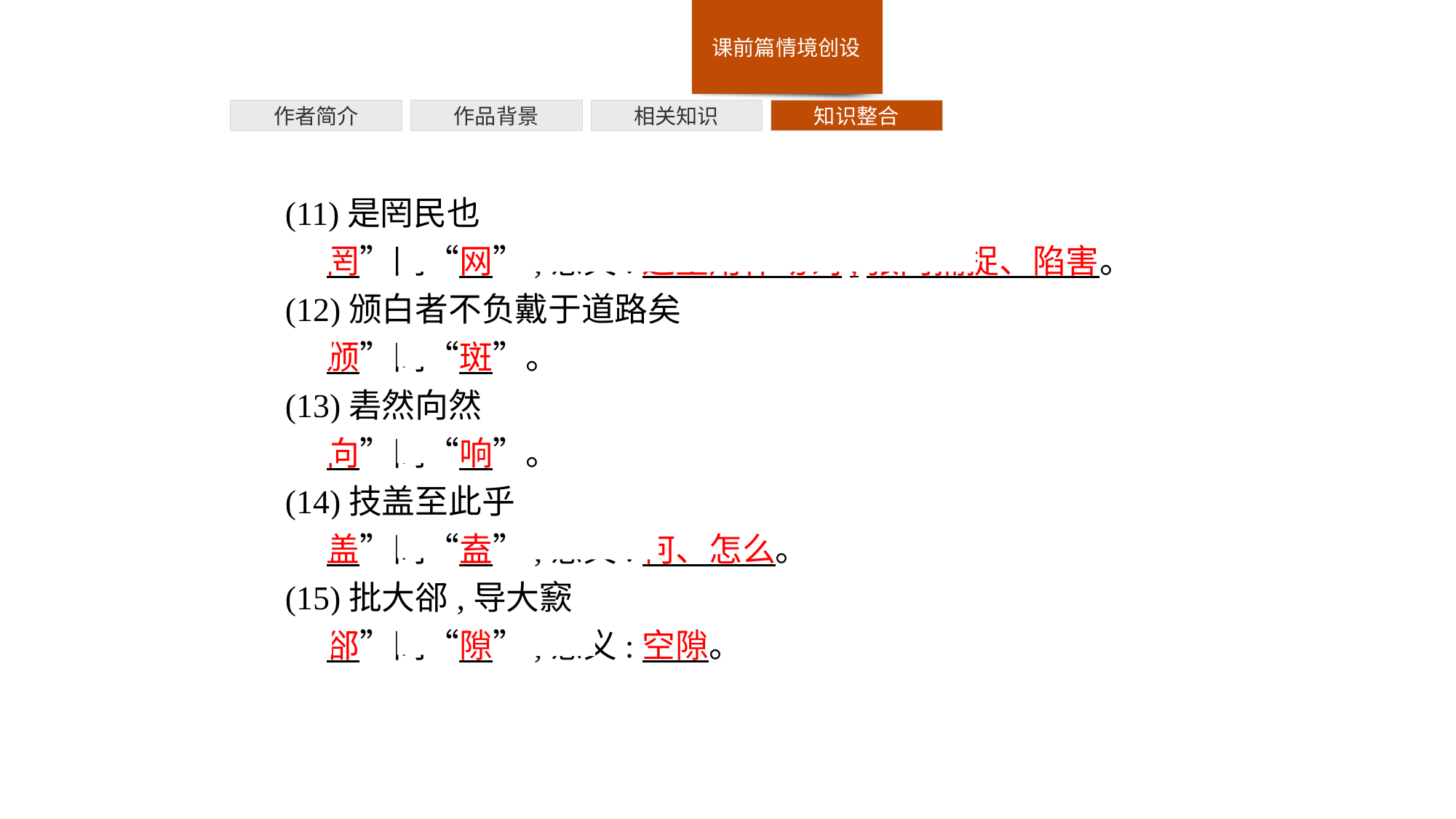

作者简介
作品背景
相关知识
知识整合
(11)是罔民也
“罔”同“网”,意义:这里用作动词,张网捕捉、陷害。
(12)颁白者不负戴于道路矣
“颁”同“斑”。
(13)砉然向然
“向”同“响”。
(14)技盖至此乎
“盖”同“盍”,意义:何、怎么。
(15)批大郤,导大窾
“郤”同“隙”,意义:空隙。